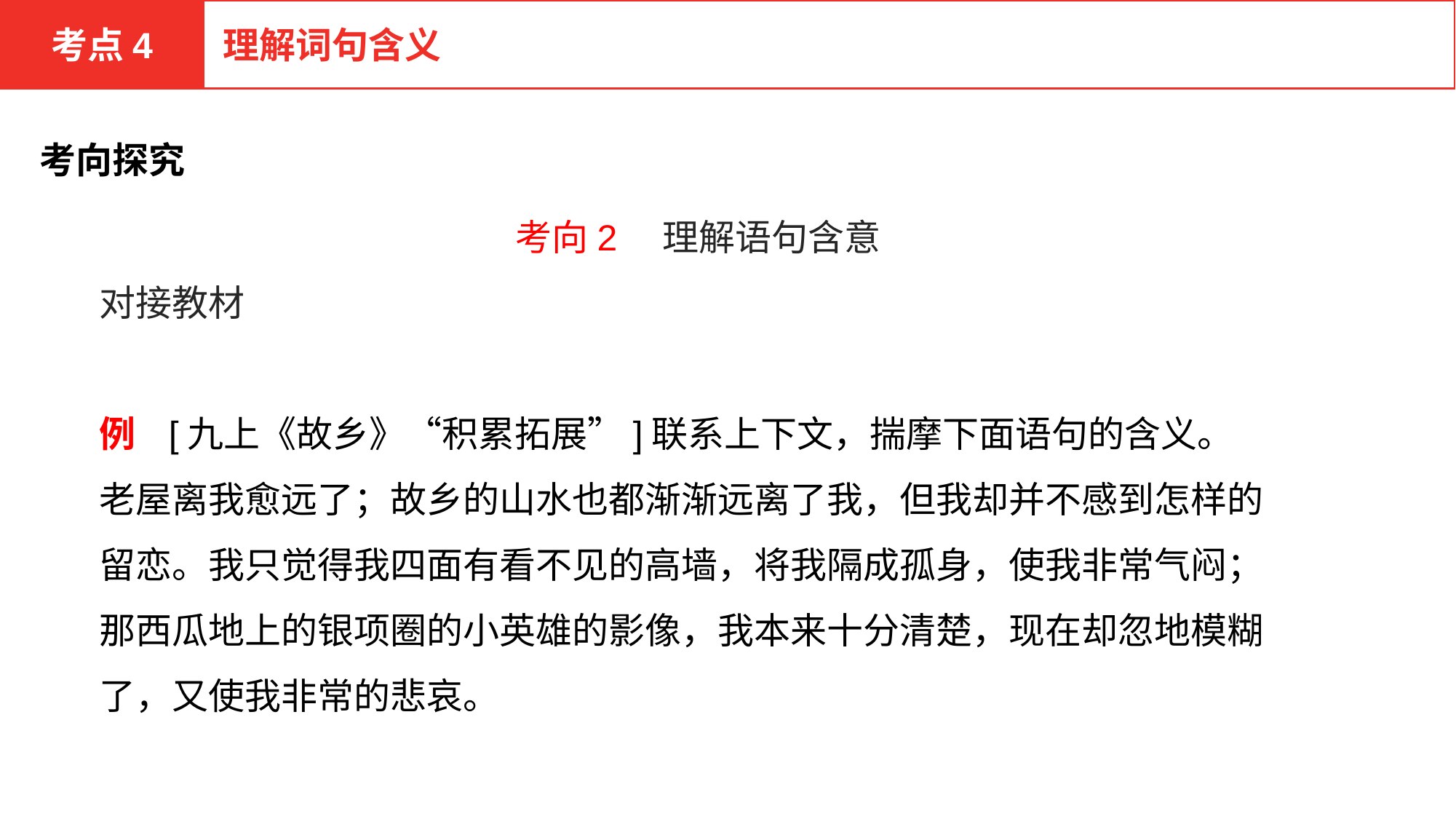

考点4
理解词句含义
考向探究
考向2　理解语句含意
对接教材

例   [九上《故乡》“积累拓展”]联系上下文，揣摩下面语句的含义。
老屋离我愈远了；故乡的山水也都渐渐远离了我，但我却并不感到怎样的留恋。我只觉得我四面有看不见的高墙，将我隔成孤身，使我非常气闷；那西瓜地上的银项圈的小英雄的影像，我本来十分清楚，现在却忽地模糊了，又使我非常的悲哀。